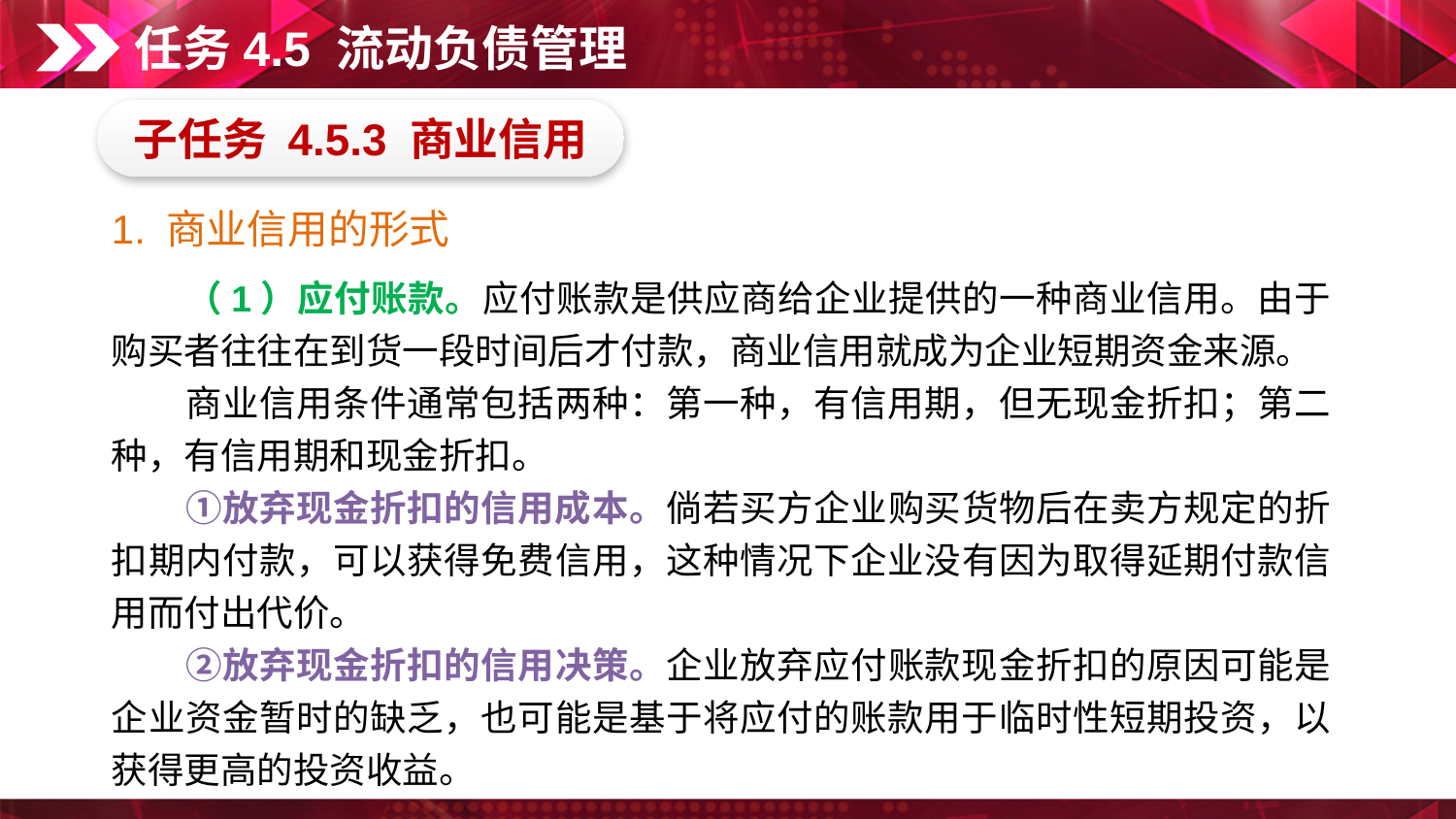

任务4.5 流动负债管理

子任务 4.5.3 商业信用
1. 商业信用的形式
　　（1）应付账款。应付账款是供应商给企业提供的一种商业信用。由于购买者往往在到货一段时间后才付款，商业信用就成为企业短期资金来源。
　　商业信用条件通常包括两种：第一种，有信用期，但无现金折扣；第二种，有信用期和现金折扣。
　　①放弃现金折扣的信用成本。倘若买方企业购买货物后在卖方规定的折扣期内付款，可以获得免费信用，这种情况下企业没有因为取得延期付款信用而付出代价。
　　②放弃现金折扣的信用决策。企业放弃应付账款现金折扣的原因可能是企业资金暂时的缺乏，也可能是基于将应付的账款用于临时性短期投资，以获得更高的投资收益。